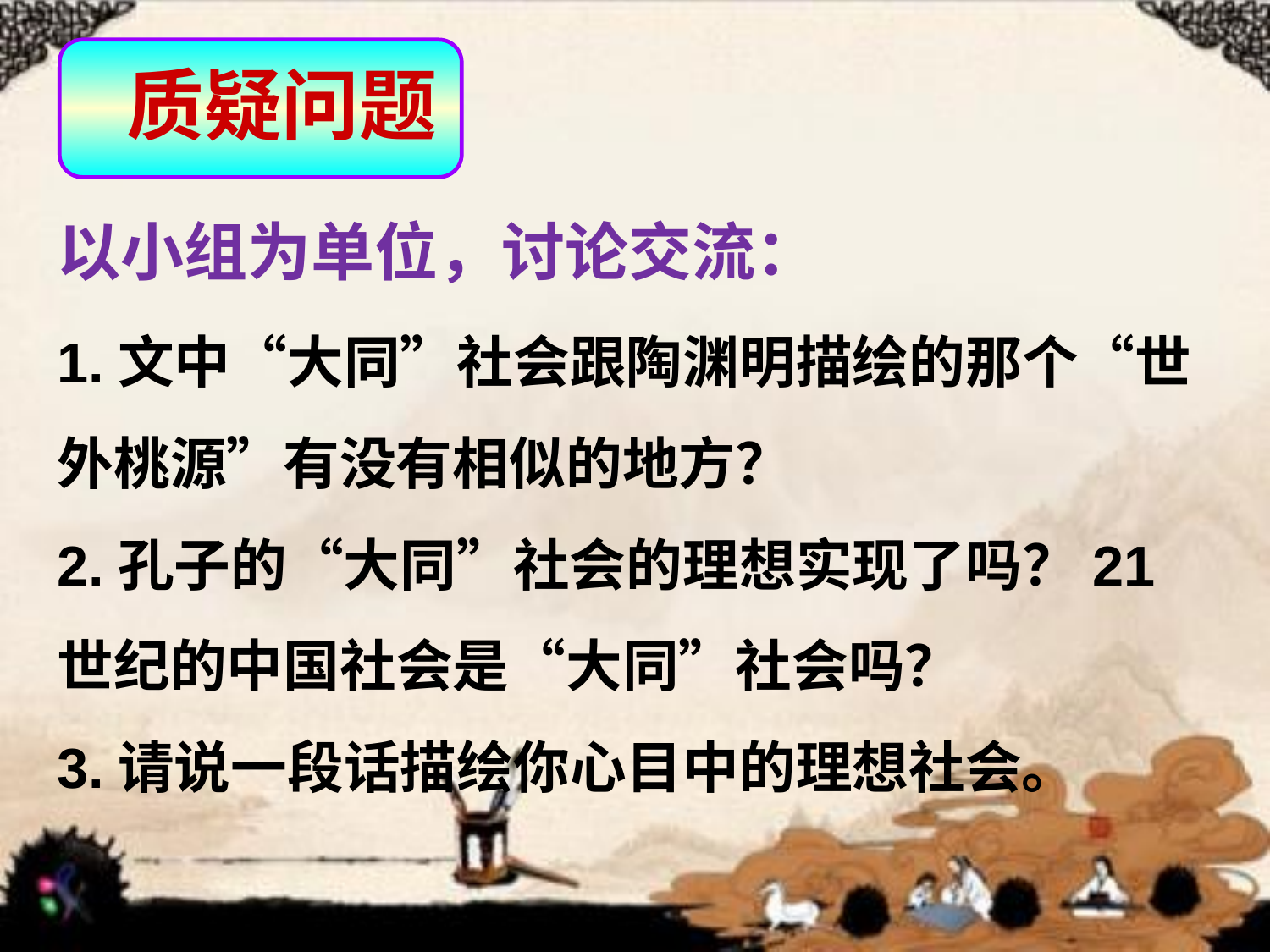

质疑问题
以小组为单位，讨论交流：
1.文中“大同”社会跟陶渊明描绘的那个“世外桃源”有没有相似的地方？
2.孔子的“大同”社会的理想实现了吗？21世纪的中国社会是“大同”社会吗？
3.请说一段话描绘你心目中的理想社会。